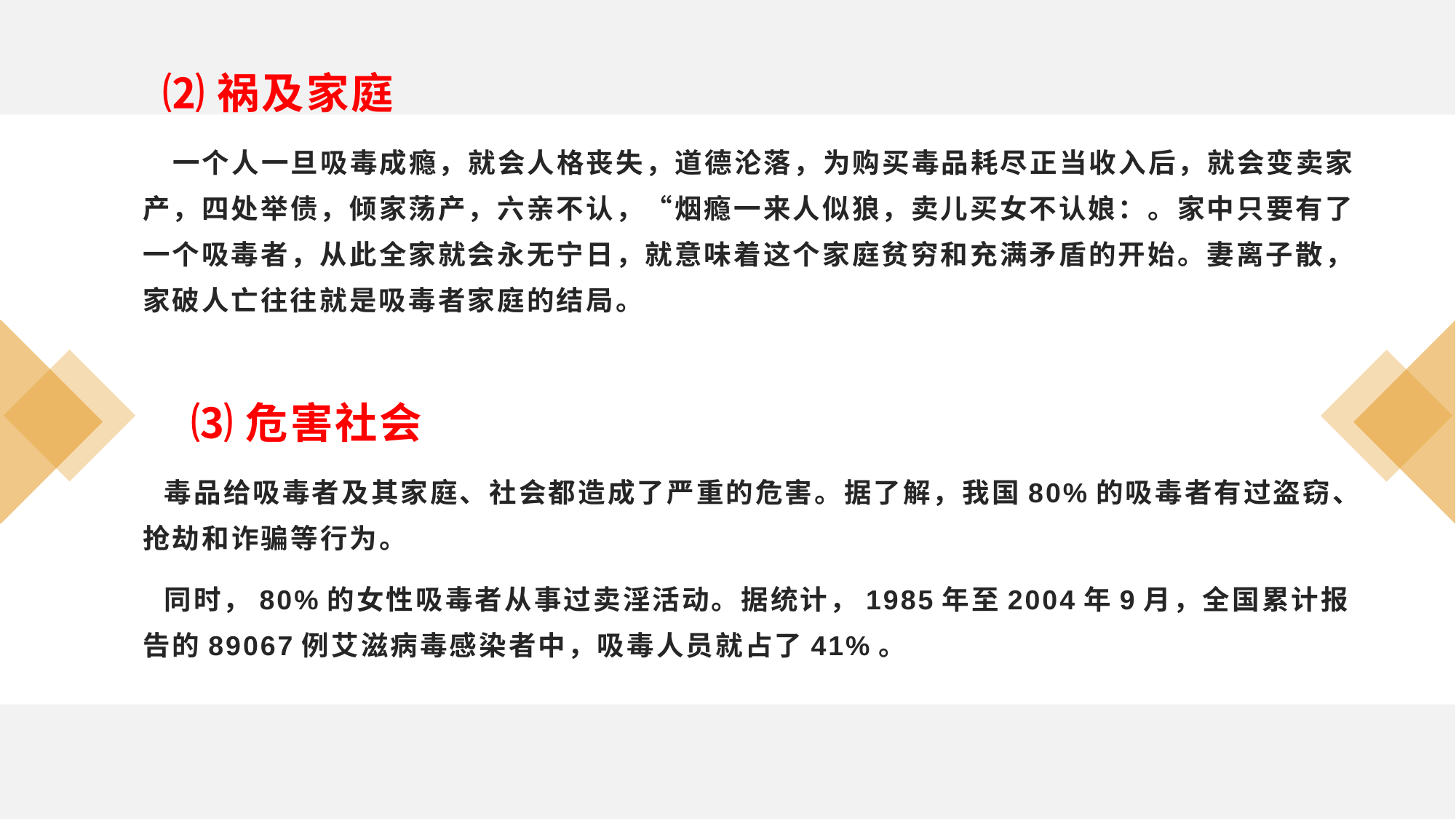

⑵祸及家庭
      一个人一旦吸毒成瘾，就会人格丧失，道德沦落，为购买毒品耗尽正当收入后，就会变卖家产，四处举债，倾家荡产，六亲不认，“烟瘾一来人似狼，卖儿买女不认娘：。家中只要有了一个吸毒者，从此全家就会永无宁日，就意味着这个家庭贫穷和充满矛盾的开始。妻离子散，家破人亡往往就是吸毒者家庭的结局。
       ⑶危害社会
     毒品给吸毒者及其家庭、社会都造成了严重的危害。据了解，我国80%的吸毒者有过盗窃、抢劫和诈骗等行为。
     同时，80%的女性吸毒者从事过卖淫活动。据统计，1985年至2004年9月，全国累计报告的89067例艾滋病毒感染者中，吸毒人员就占了41%。